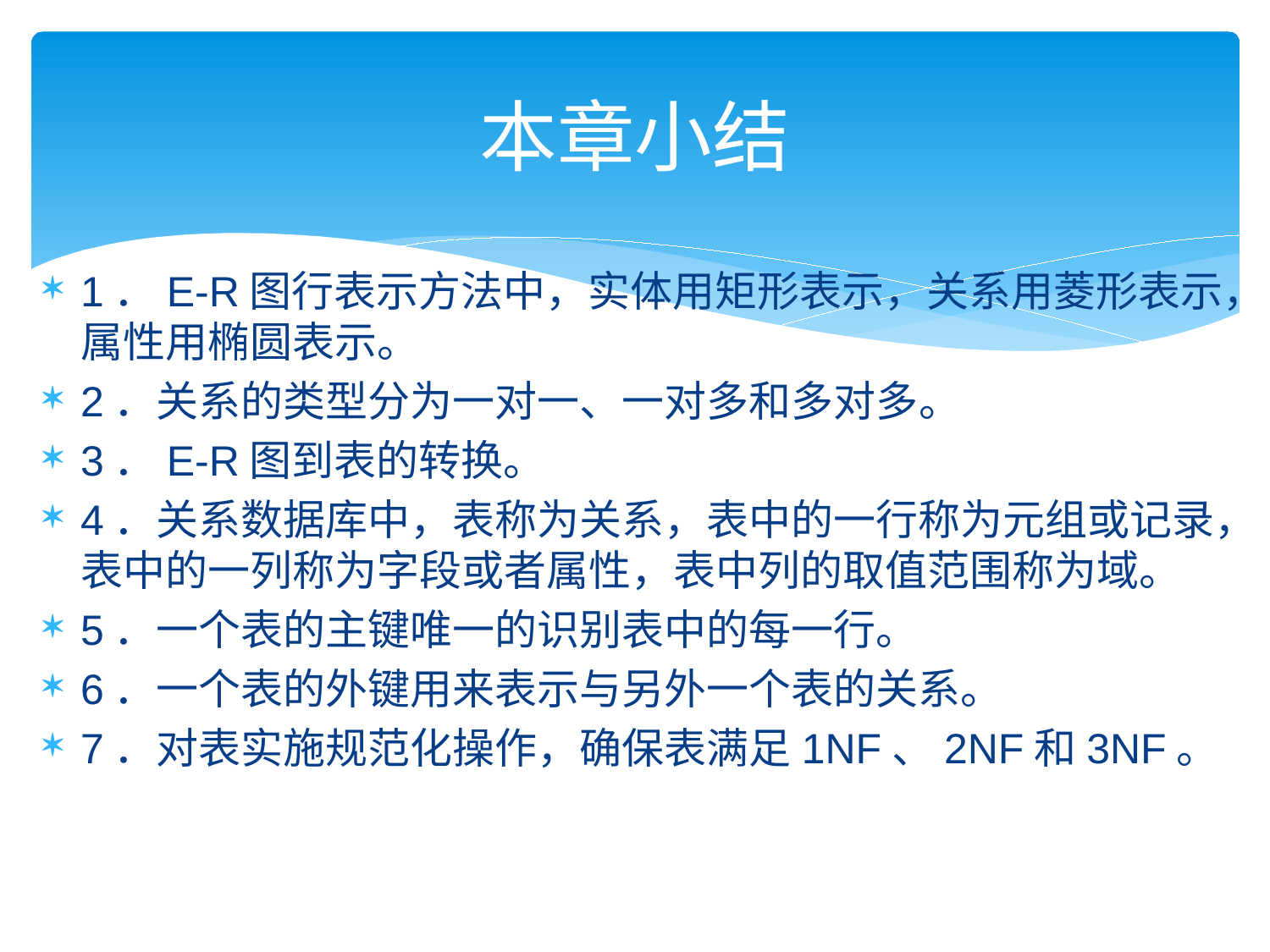

# 本章小结
1．E-R图行表示方法中，实体用矩形表示，关系用菱形表示，属性用椭圆表示。
2．关系的类型分为一对一、一对多和多对多。
3．E-R图到表的转换。
4．关系数据库中，表称为关系，表中的一行称为元组或记录，表中的一列称为字段或者属性，表中列的取值范围称为域。
5．一个表的主键唯一的识别表中的每一行。
6．一个表的外键用来表示与另外一个表的关系。
7．对表实施规范化操作，确保表满足1NF、2NF和3NF。